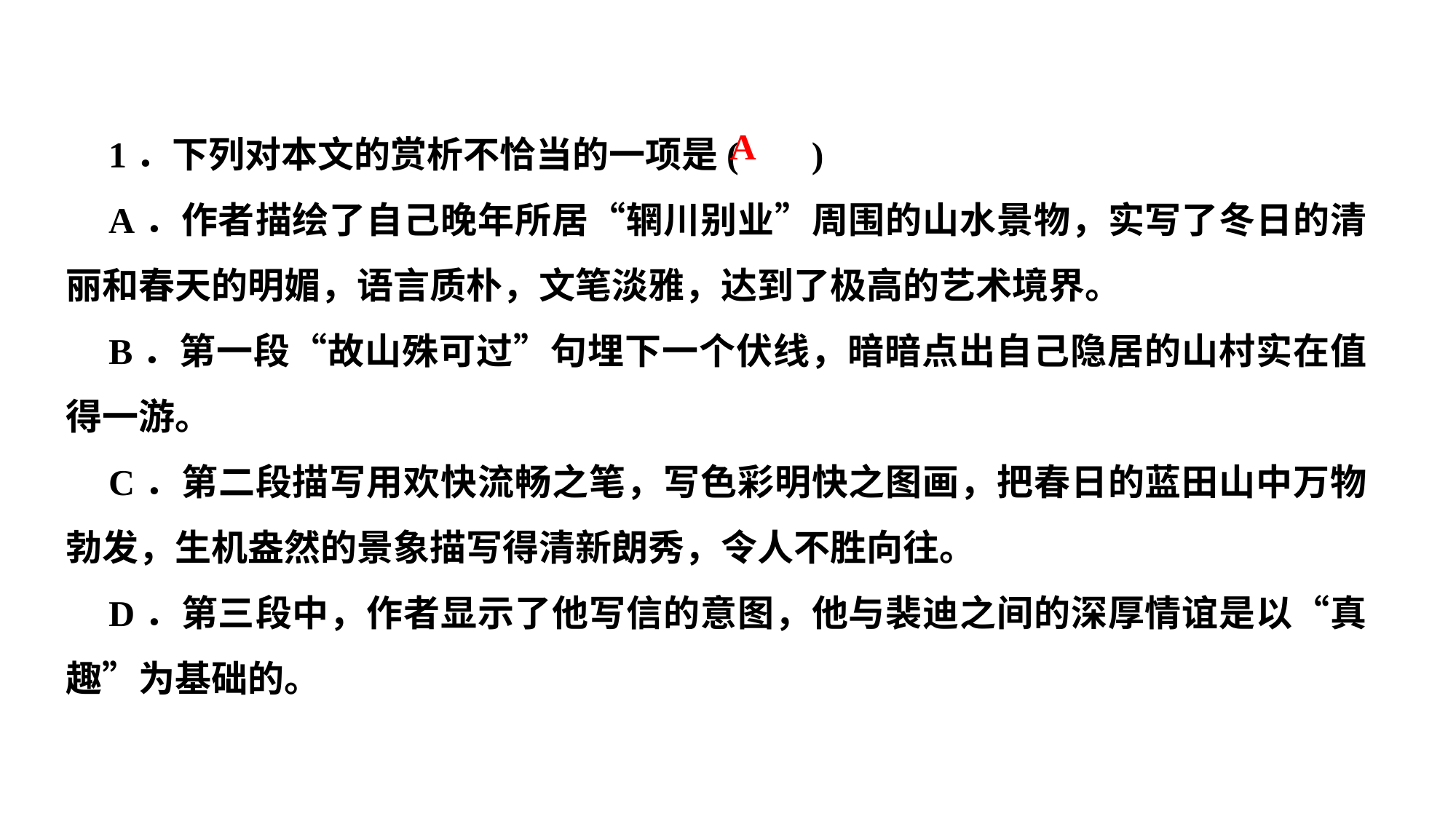

1．下列对本文的赏析不恰当的一项是(        )
A．作者描绘了自己晚年所居“辋川别业”周围的山水景物，实写了冬日的清丽和春天的明媚，语言质朴，文笔淡雅，达到了极高的艺术境界。
B．第一段“故山殊可过”句埋下一个伏线，暗暗点出自己隐居的山村实在值得一游。
C．第二段描写用欢快流畅之笔，写色彩明快之图画，把春日的蓝田山中万物勃发，生机盎然的景象描写得清新朗秀，令人不胜向往。
D．第三段中，作者显示了他写信的意图，他与裴迪之间的深厚情谊是以“真趣”为基础的。
A